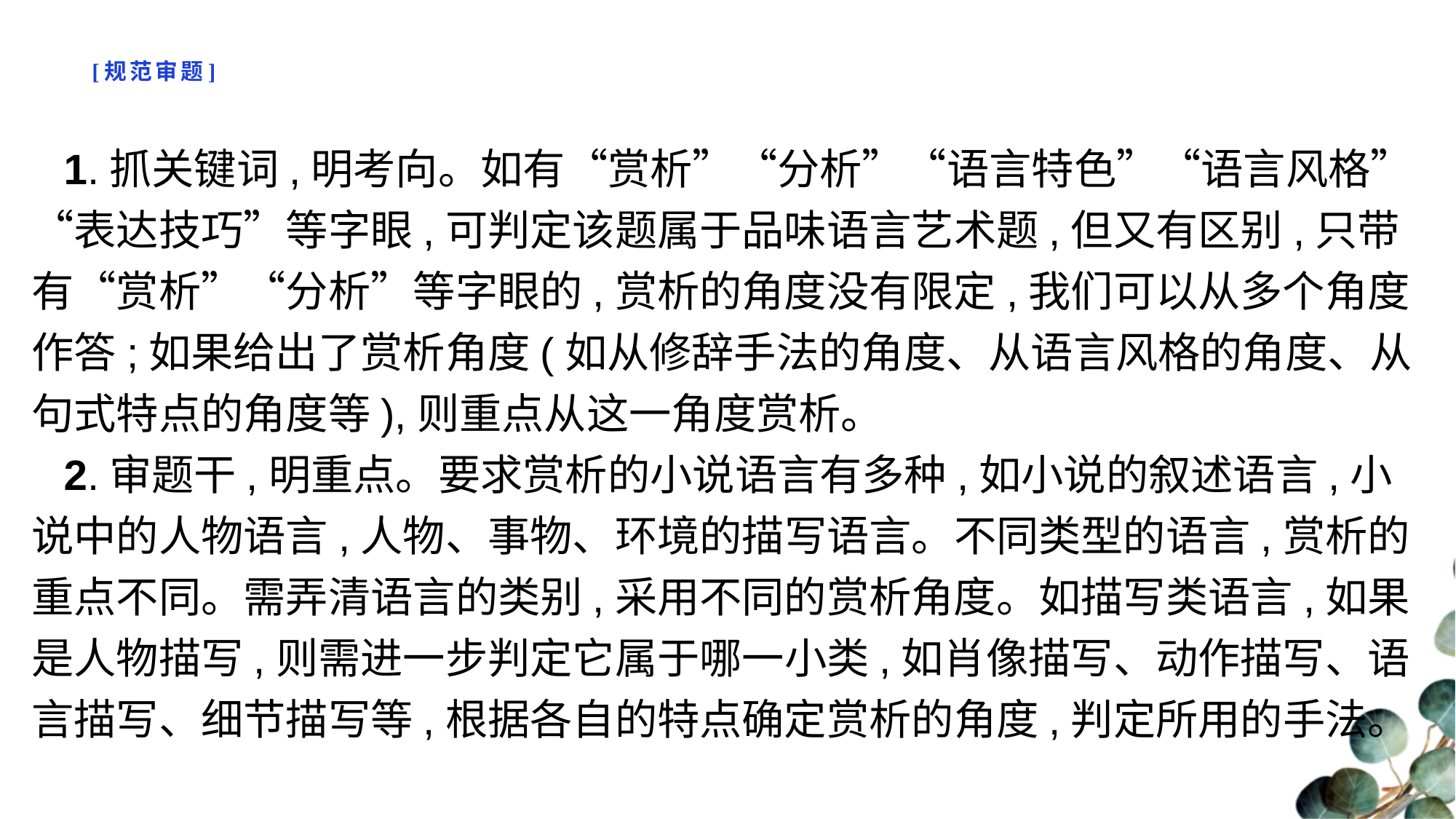

# [规范审题]
1.抓关键词,明考向。如有“赏析”“分析”“语言特色”“语言风格”“表达技巧”等字眼,可判定该题属于品味语言艺术题,但又有区别,只带有“赏析”“分析”等字眼的,赏析的角度没有限定,我们可以从多个角度作答;如果给出了赏析角度(如从修辞手法的角度、从语言风格的角度、从句式特点的角度等),则重点从这一角度赏析。
2.审题干,明重点。要求赏析的小说语言有多种,如小说的叙述语言,小说中的人物语言,人物、事物、环境的描写语言。不同类型的语言,赏析的重点不同。需弄清语言的类别,采用不同的赏析角度。如描写类语言,如果是人物描写,则需进一步判定它属于哪一小类,如肖像描写、动作描写、语言描写、细节描写等,根据各自的特点确定赏析的角度,判定所用的手法。